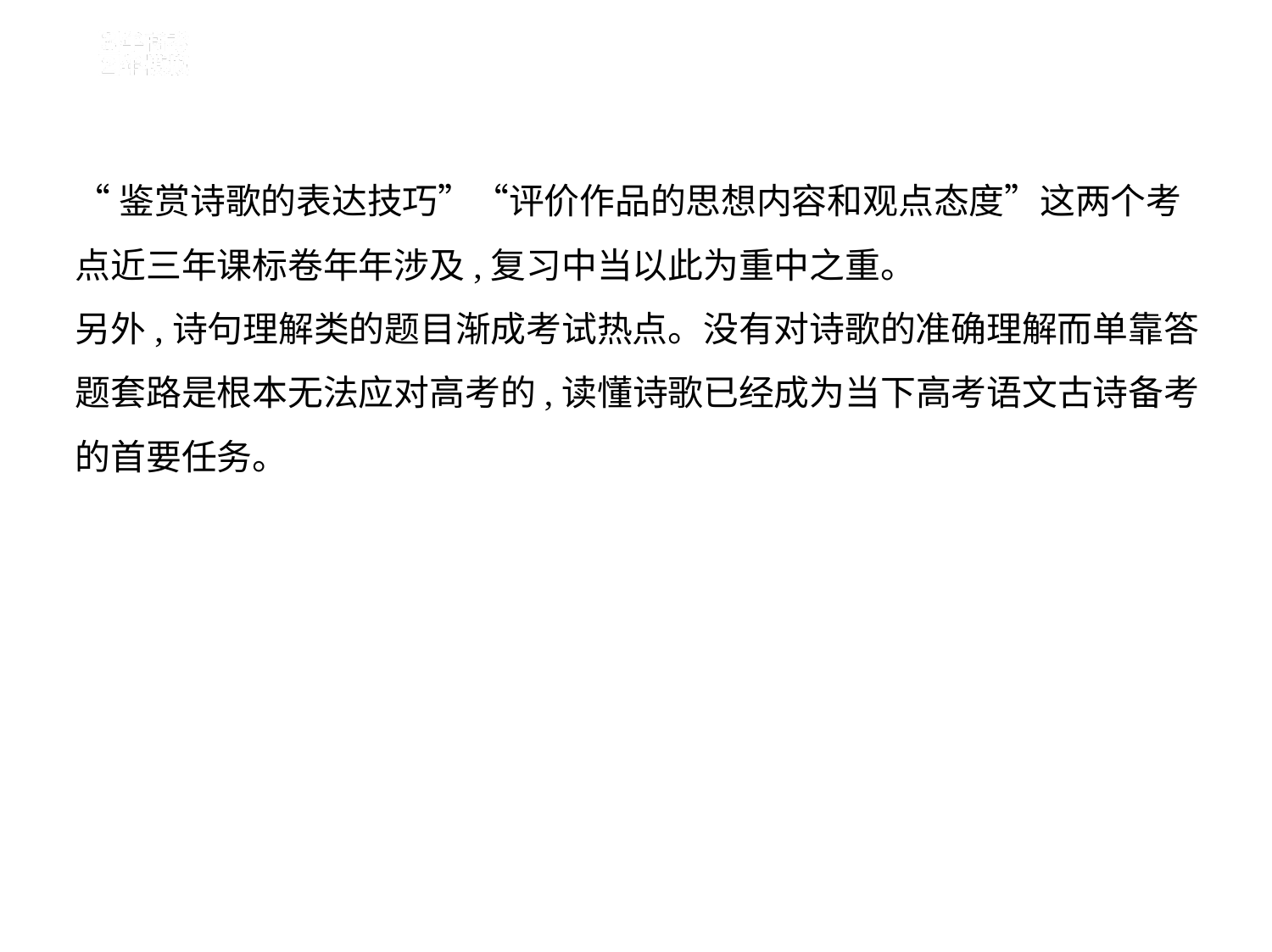

“鉴赏诗歌的表达技巧”“评价作品的思想内容和观点态度”这两个考
点近三年课标卷年年涉及,复习中当以此为重中之重。
另外,诗句理解类的题目渐成考试热点。没有对诗歌的准确理解而单靠答
题套路是根本无法应对高考的,读懂诗歌已经成为当下高考语文古诗备考
的首要任务。